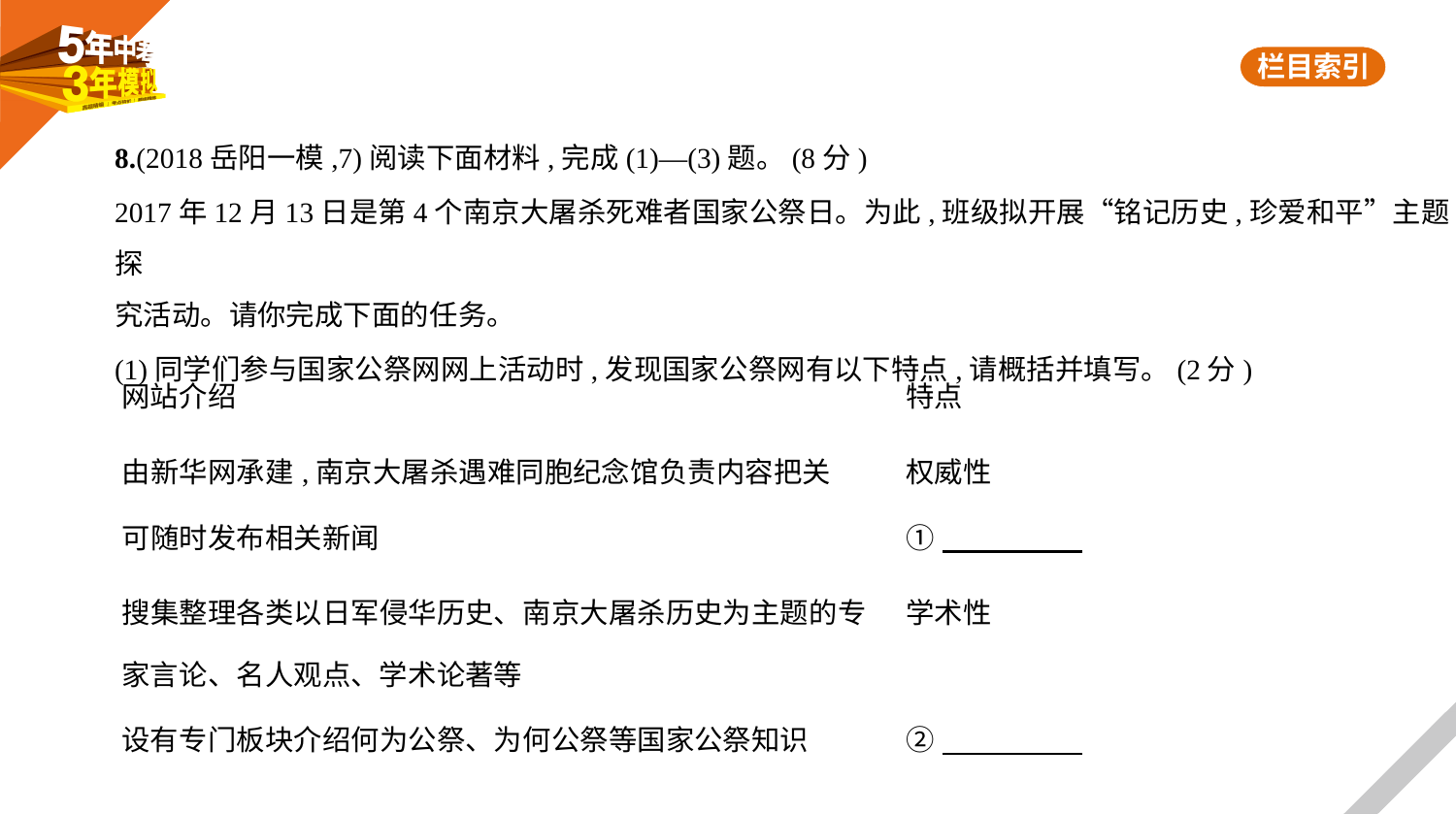

8.(2018岳阳一模,7)阅读下面材料,完成(1)—(3)题。(8分)
2017年12月13日是第4个南京大屠杀死难者国家公祭日。为此,班级拟开展“铭记历史,珍爱和平”主题探
究活动。请你完成下面的任务。
(1)同学们参与国家公祭网网上活动时,发现国家公祭网有以下特点,请概括并填写。(2分)
| 网站介绍 | 特点 |
| --- | --- |
| 由新华网承建,南京大屠杀遇难同胞纪念馆负责内容把关 | 权威性 |
| 可随时发布相关新闻 | ① |
| 搜集整理各类以日军侵华历史、南京大屠杀历史为主题的专家言论、名人观点、学术论著等 | 学术性 |
| 设有专门板块介绍何为公祭、为何公祭等国家公祭知识 | ② |